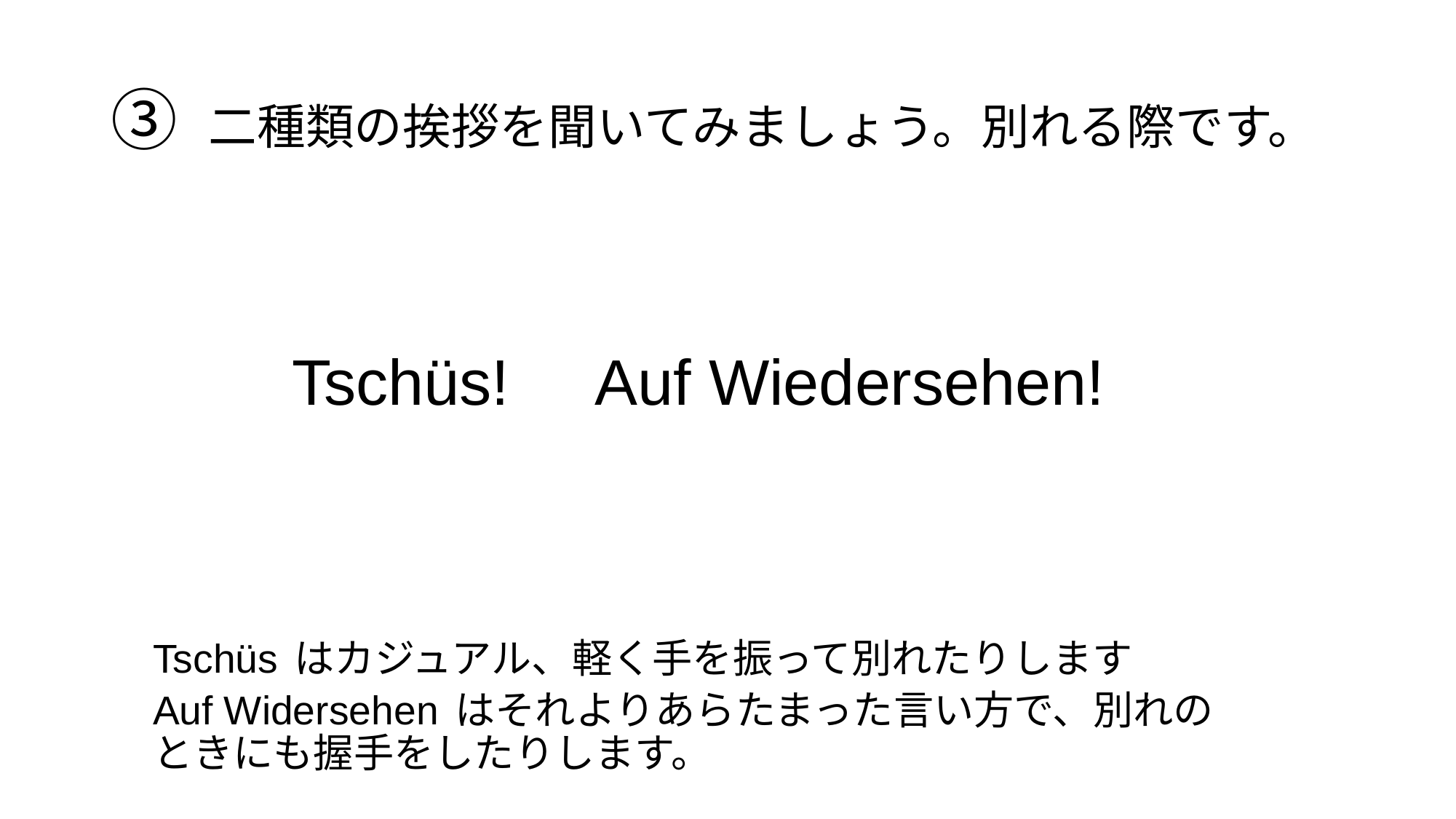

# ③ 二種類の挨拶を聞いてみましょう。別れる際です。

Tschüs!     Auf Wiedersehen!

Tschüs はカジュアル、軽く手を振って別れたりします
Auf Widersehen はそれよりあらたまった言い方で、別れのときにも握手をしたりします。